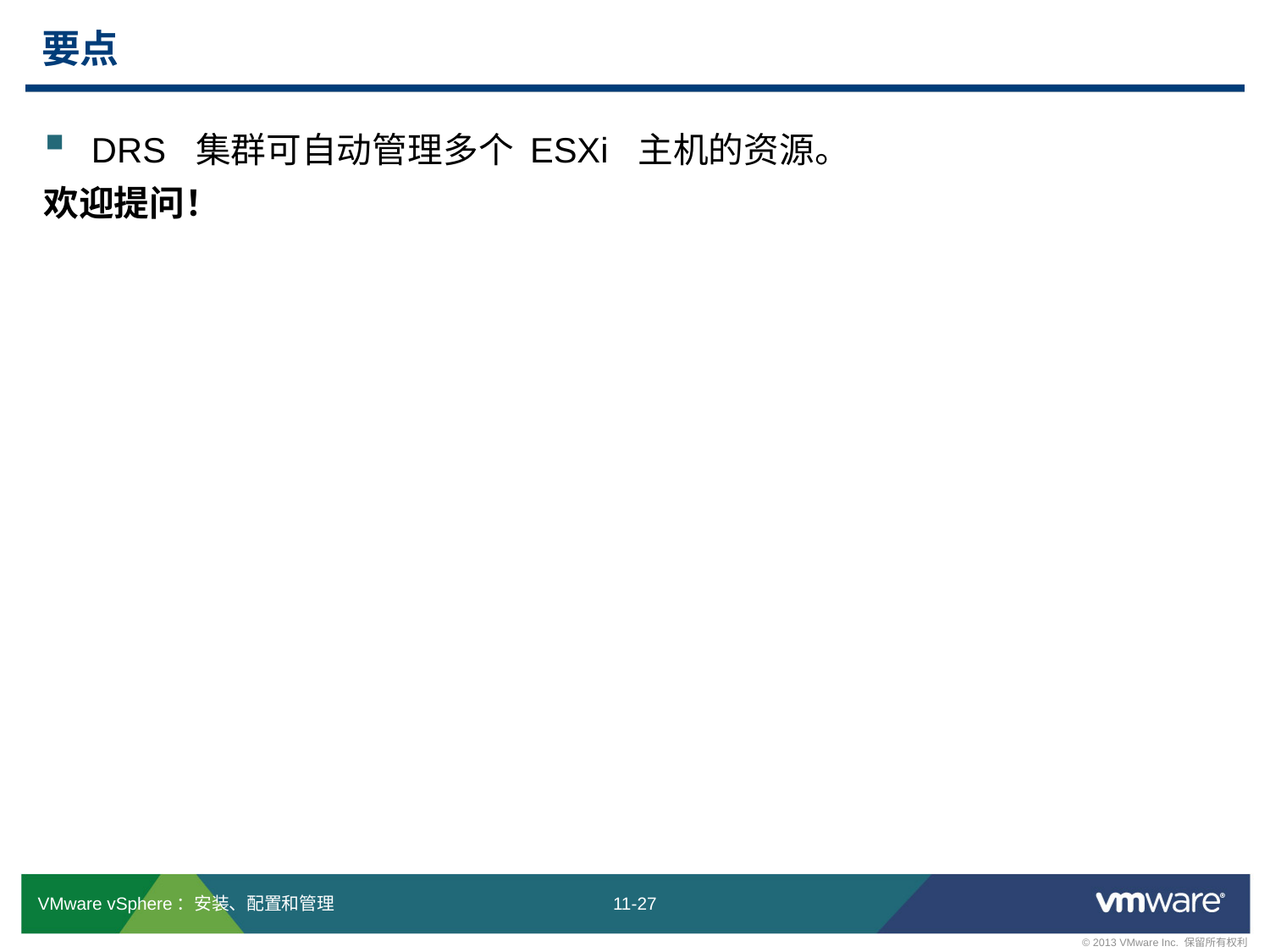

# 要点
DRS 集群可自动管理多个 ESXi 主机的资源。
欢迎提问！